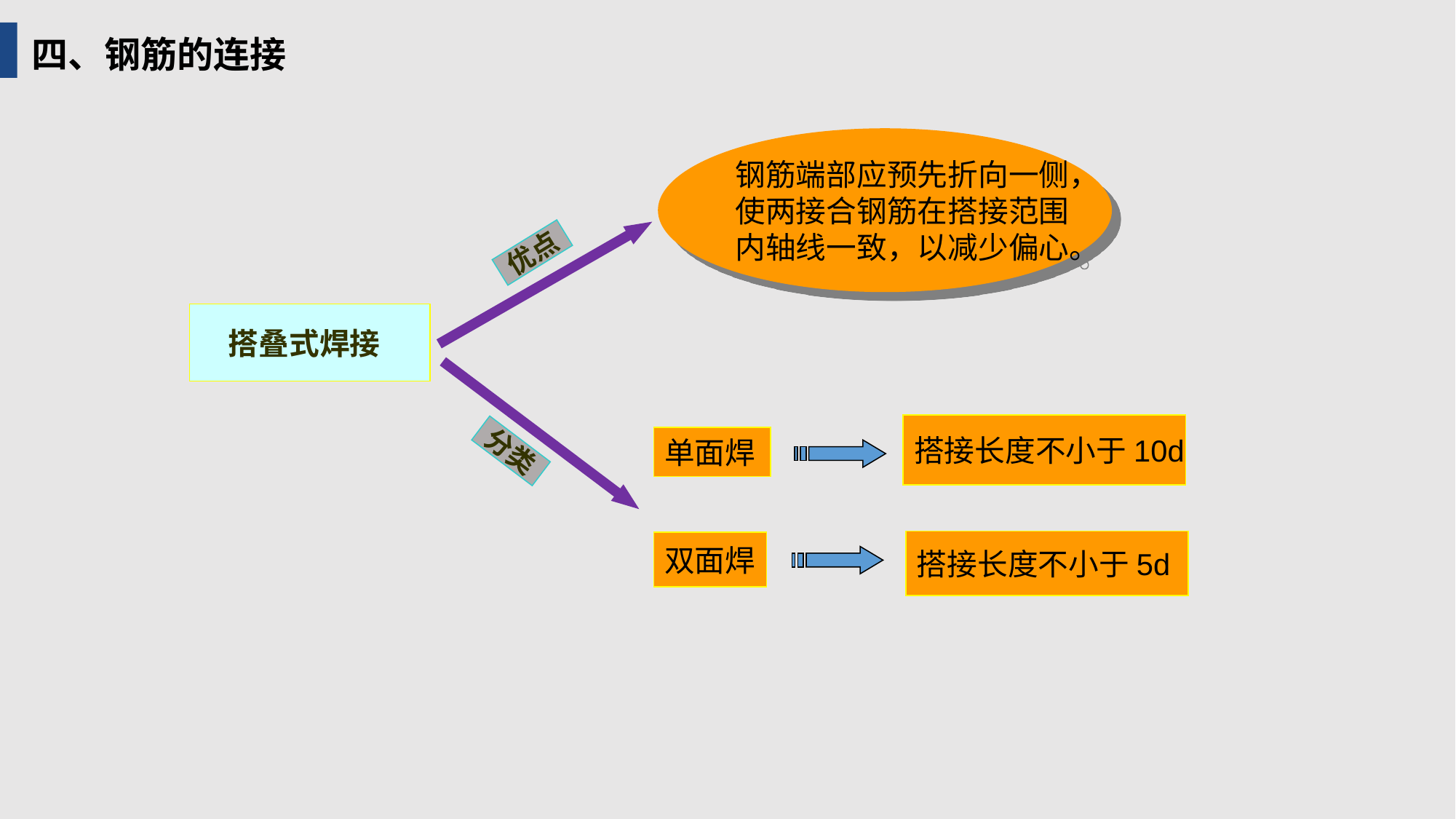

四、钢筋的连接
钢筋端部应预先折向一侧，
使两接合钢筋在搭接范围
内轴线一致，以减少偏心。
优点

   搭叠式焊接
搭接长度不小于10d

单面焊
分类

搭接长度不小于5d
双面焊